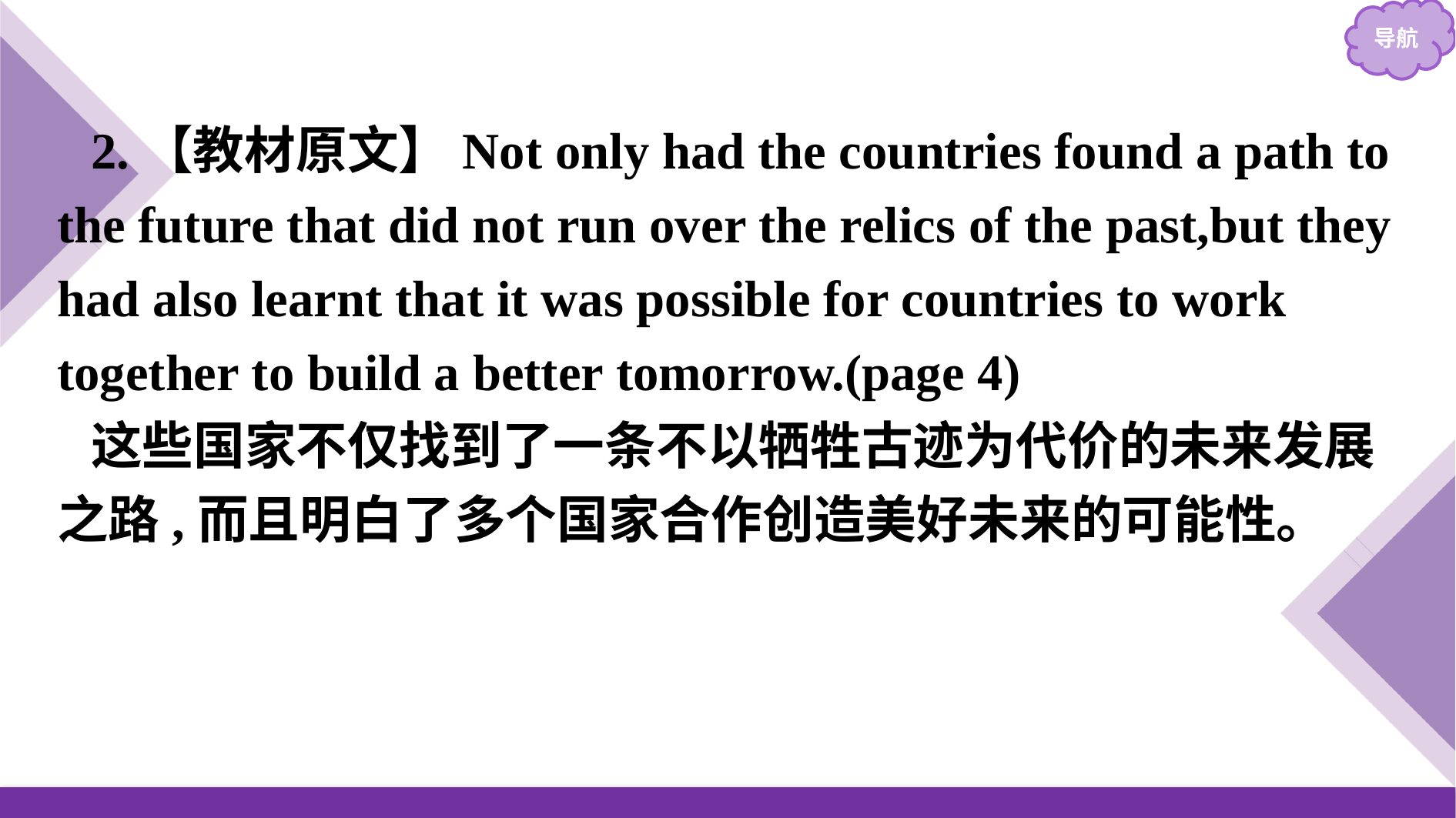

2.【教材原文】Not only had the countries found a path to the future that did not run over the relics of the past,but they had also learnt that it was possible for countries to work together to build a better tomorrow.(page 4)
这些国家不仅找到了一条不以牺牲古迹为代价的未来发展之路,而且明白了多个国家合作创造美好未来的可能性。